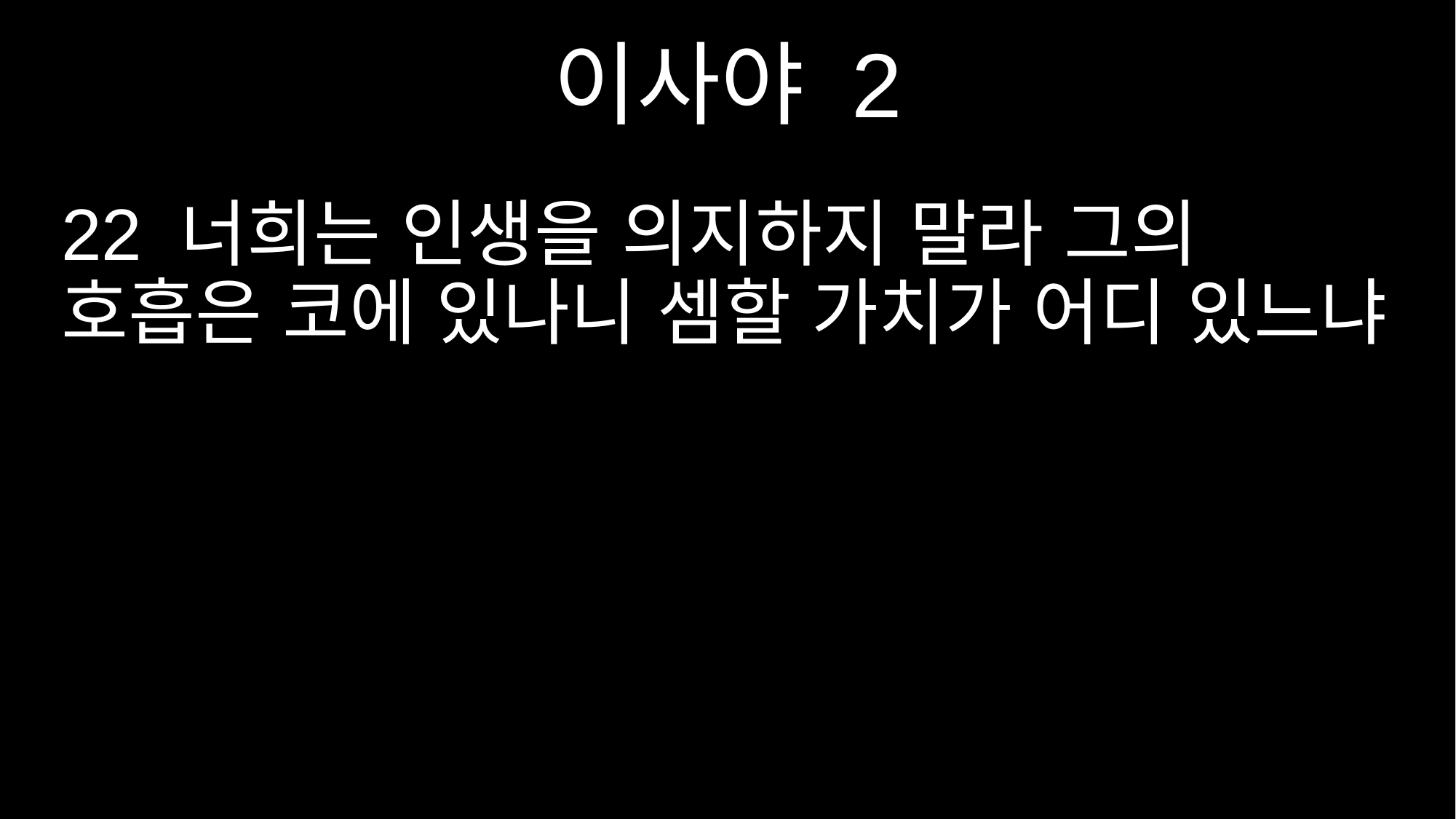

이사야 2
22 너희는 인생을 의지하지 말라 그의 호흡은 코에 있나니 셈할 가치가 어디 있느냐